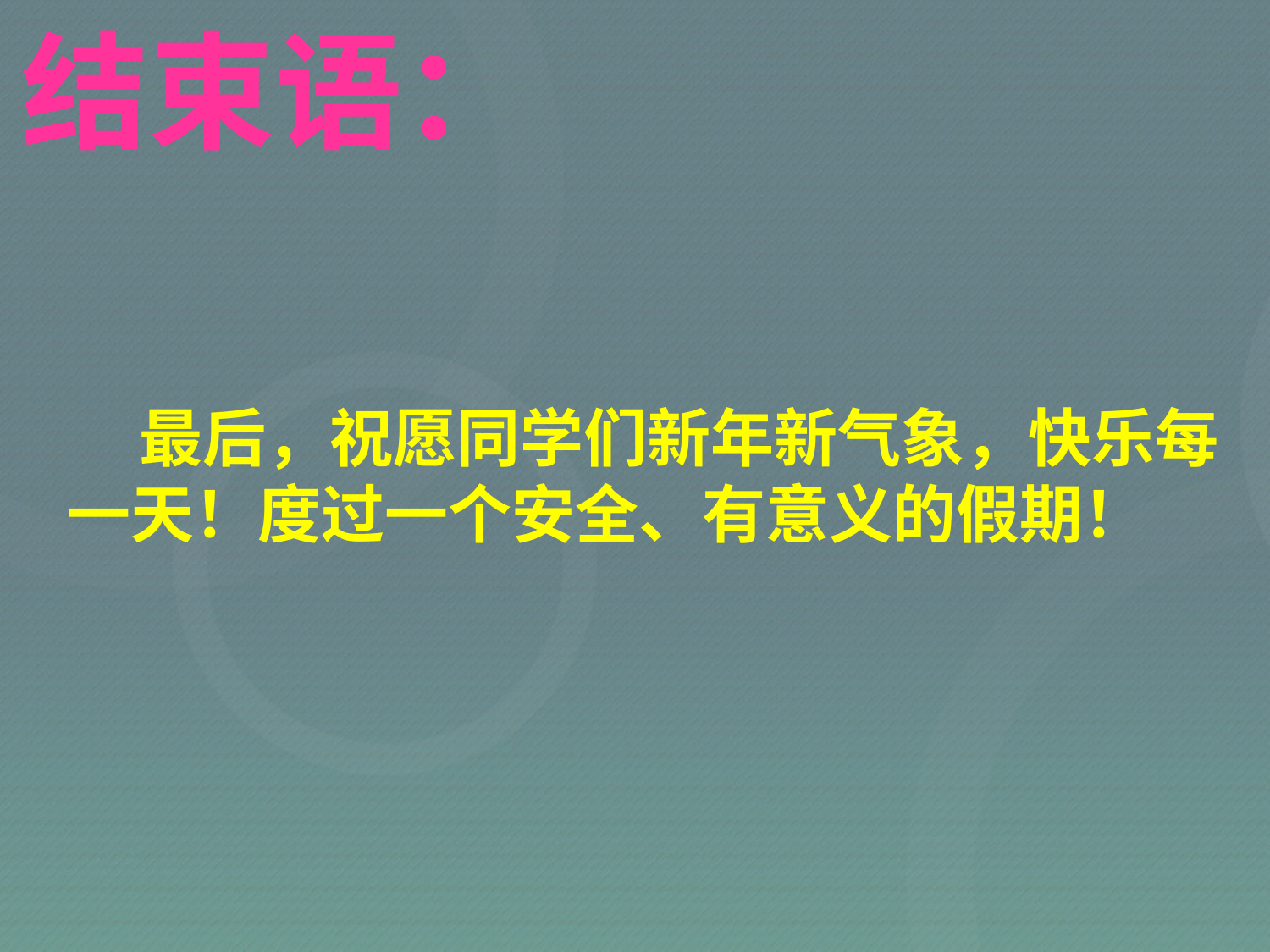

结束语：

    最后，祝愿同学们新年新气象，快乐每一天！度过一个安全、有意义的假期！